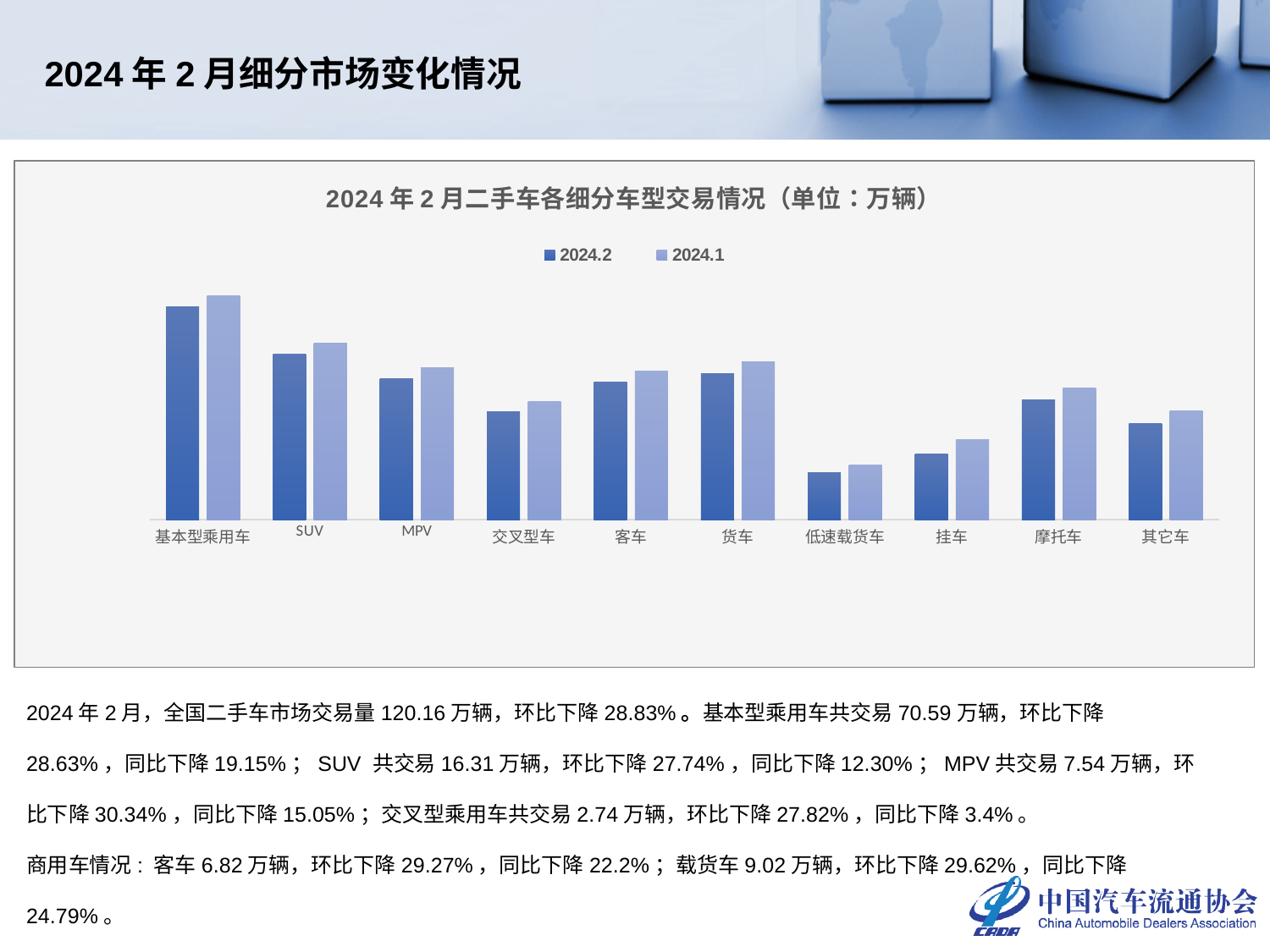

2024年2月细分市场变化情况

### Chart: 2024年2月二手车各细分车型交易情况（单位：万辆）

| Category | 2024.2 | 2024.1 |
|---|---|---|
| 基本型乘用车 | 70.5927 | 98.9085 |
| SUV | 16.3144 | 22.5766 |
| MPV | 7.5415 | 10.8256 |
| 交叉型车 | 2.7409 | 3.7973 |
| 客车 | 6.8213 | 9.6441 |
| 货车 | 9.0196 | 12.8149 |
| 低速载货车 | 0.4228 | 0.5401 |
| 挂车 | 0.7533 | 1.1632 |
| 摩托车 | 4.0192 | 5.7434 |
| 其它车 | 1.9364 | 2.8229 |
2024年2月，全国二手车市场交易量120.16万辆，环比下降28.83%。基本型乘用车共交易70.59万辆，环比下降28.63%，同比下降19.15%；SUV 共交易16.31万辆，环比下降27.74%，同比下降12.30%；MPV共交易7.54万辆，环比下降30.34%，同比下降15.05%；交叉型乘用车共交易2.74万辆，环比下降27.82%，同比下降3.4%。
商用车情况: 客车6.82万辆，环比下降29.27%，同比下降22.2%；载货车9.02万辆，环比下降29.62%，同比下降24.79%。